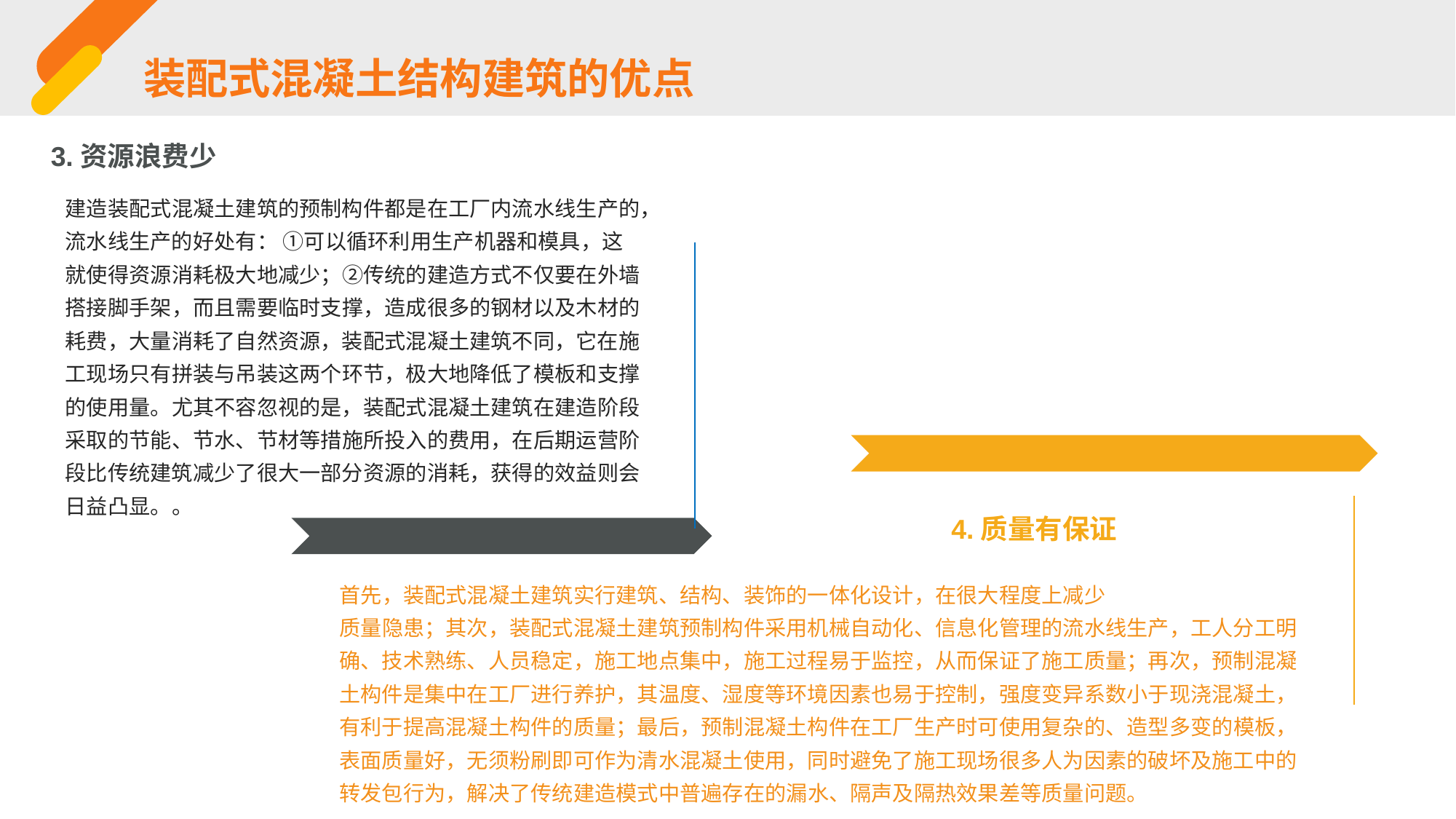

装配式混凝土结构建筑的优点
3.资源浪费少
建造装配式混凝土建筑的预制构件都是在工厂内流水线生产的，流水线生产的好处有： ①可以循环利用生产机器和模具，这就使得资源消耗极大地减少；②传统的建造方式不仅要在外墙搭接脚手架，而且需要临时支撑，造成很多的钢材以及木材的耗费，大量消耗了自然资源，装配式混凝土建筑不同，它在施工现场只有拼装与吊装这两个环节，极大地降低了模板和支撑的使用量。尤其不容忽视的是，装配式混凝土建筑在建造阶段采取的节能、节水、节材等措施所投入的费用，在后期运营阶段比传统建筑减少了很大一部分资源的消耗，获得的效益则会日益凸显。。

4.质量有保证

首先，装配式混凝土建筑实行建筑、结构、装饰的一体化设计，在很大程度上减少
质量隐患；其次，装配式混凝土建筑预制构件采用机械自动化、信息化管理的流水线生产，工人分工明确、技术熟练、人员稳定，施工地点集中，施工过程易于监控，从而保证了施工质量；再次，预制混凝土构件是集中在工厂进行养护，其温度、湿度等环境因素也易于控制，强度变异系数小于现浇混凝土，有利于提高混凝土构件的质量；最后，预制混凝土构件在工厂生产时可使用复杂的、造型多变的模板，表面质量好，无须粉刷即可作为清水混凝土使用，同时避免了施工现场很多人为因素的破坏及施工中的转发包行为，解决了传统建造模式中普遍存在的漏水、隔声及隔热效果差等质量问题。